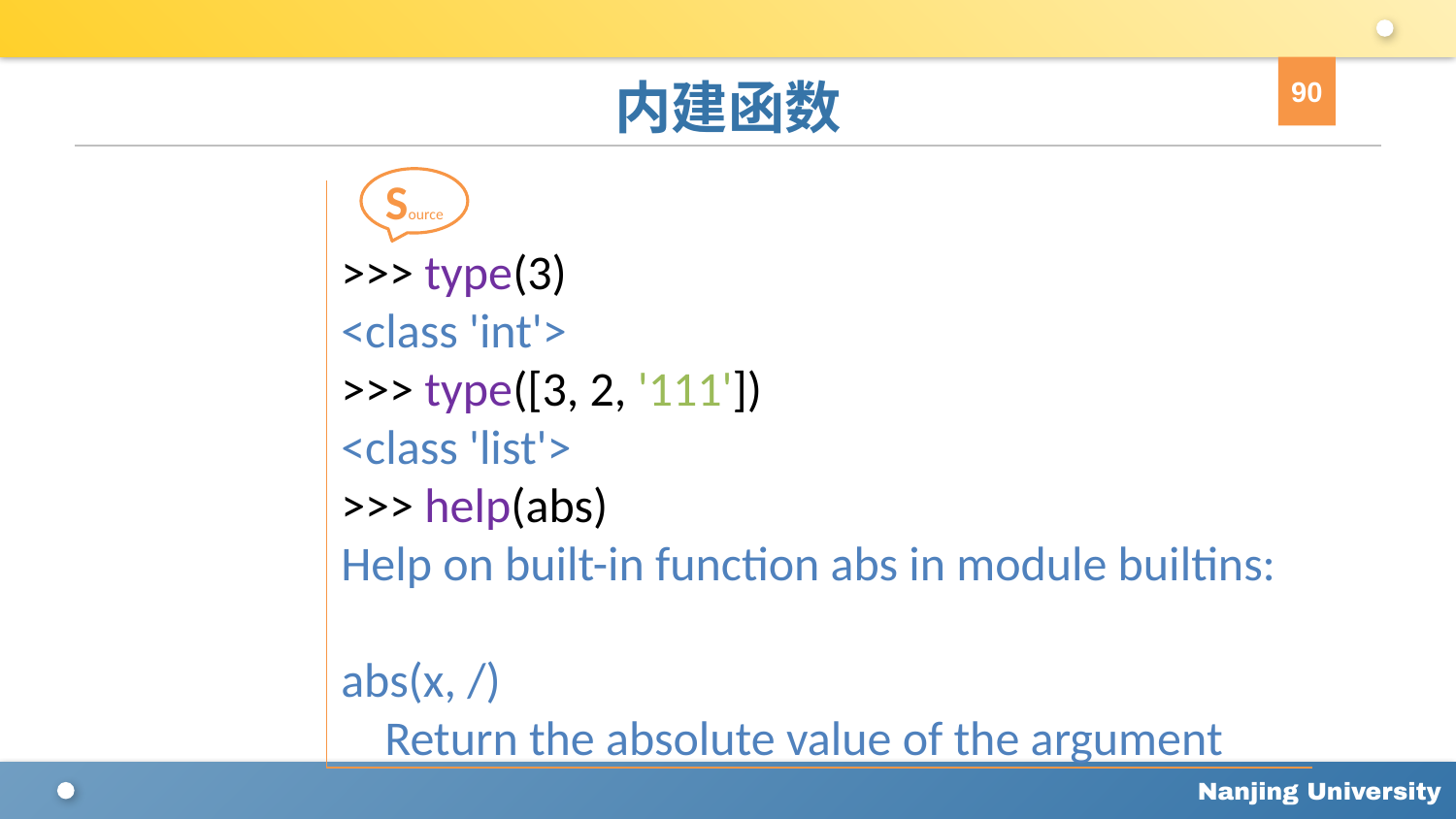

90
# 内建函数
Source

>>> type(3)
<class 'int'>
>>> type([3, 2, '111'])
<class 'list'>
>>> help(abs)
Help on built-in function abs in module builtins:

abs(x, /)
    Return the absolute value of the argument